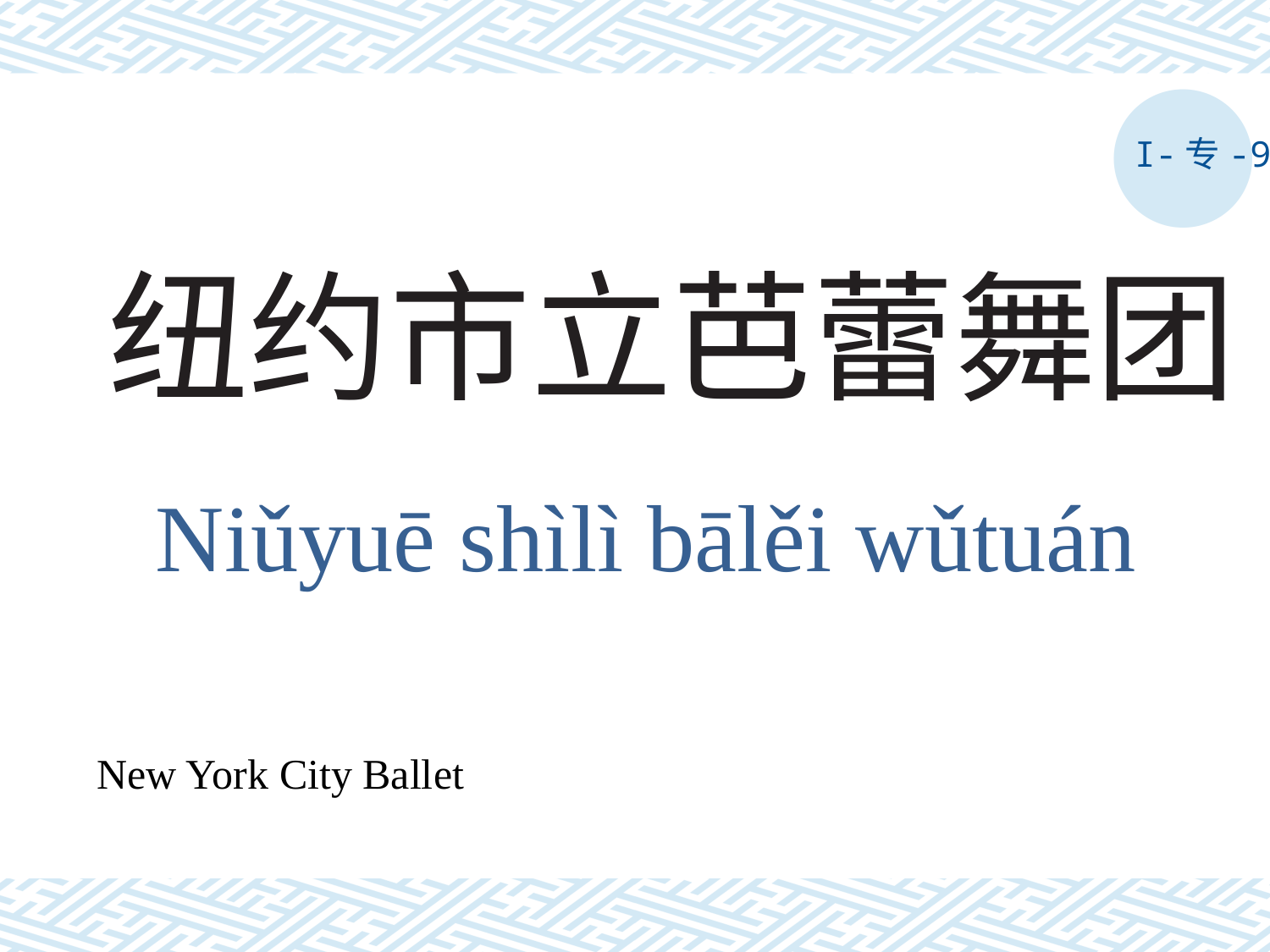

I-专-9

# 纽约市立芭蕾舞团
Niǔyuē shìlì bālěi wǔtuán
New York City Ballet